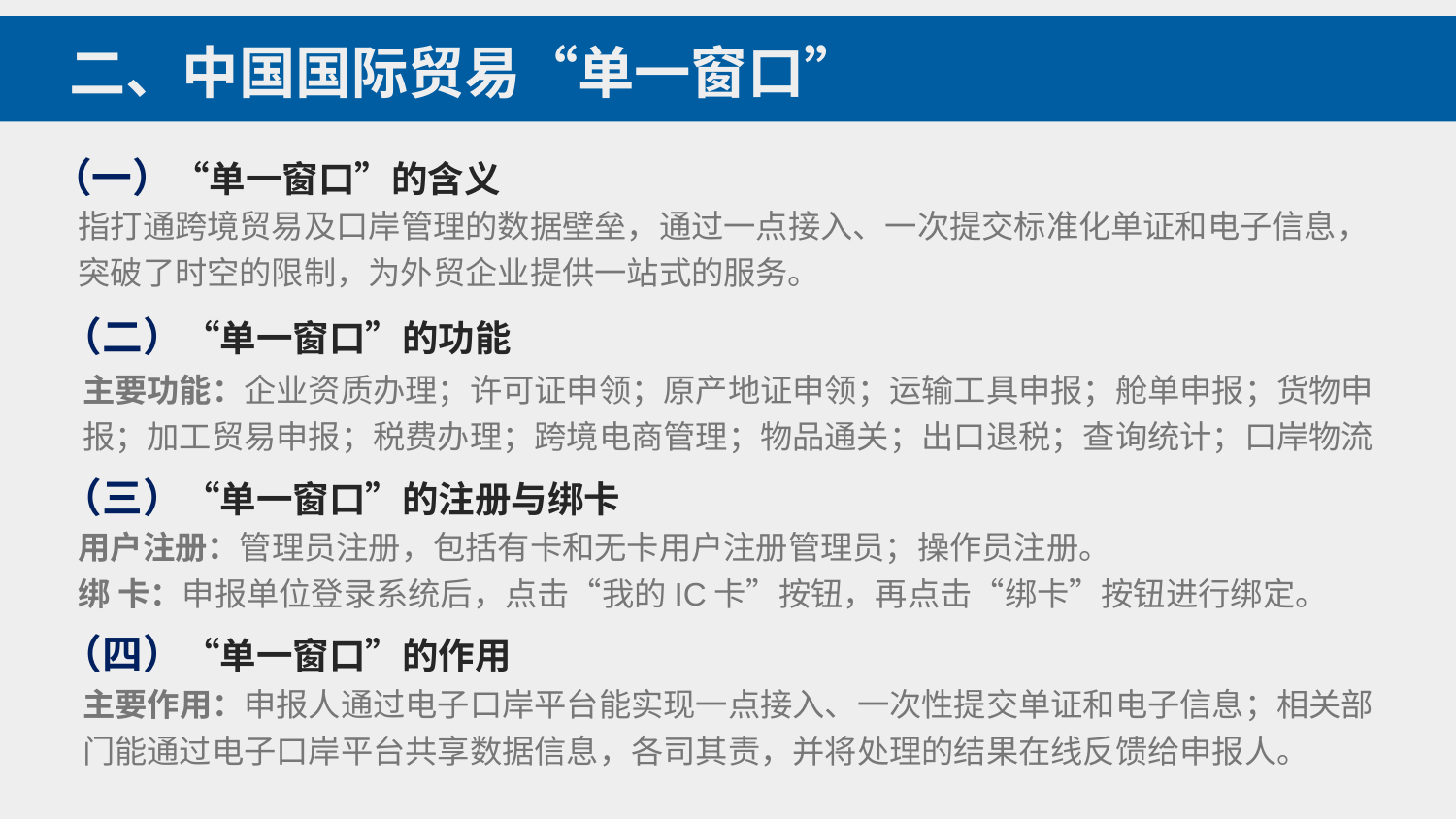

二、中国国际贸易“单一窗口”
（一）“单一窗口”的含义
指打通跨境贸易及口岸管理的数据壁垒，通过一点接入、一次提交标准化单证和电子信息，突破了时空的限制，为外贸企业提供一站式的服务。
（二）“单一窗口”的功能
主要功能：企业资质办理；许可证申领；原产地证申领；运输工具申报；舱单申报；货物申报；加工贸易申报；税费办理；跨境电商管理；物品通关；出口退税；查询统计；口岸物流
（三）“单一窗口”的注册与绑卡
用户注册：管理员注册，包括有卡和无卡用户注册管理员；操作员注册。
绑 卡：申报单位登录系统后，点击“我的IC卡”按钮，再点击“绑卡”按钮进行绑定。
（四）“单一窗口”的作用
主要作用：申报人通过电子口岸平台能实现一点接入、一次性提交单证和电子信息；相关部门能通过电子口岸平台共享数据信息，各司其责，并将处理的结果在线反馈给申报人。